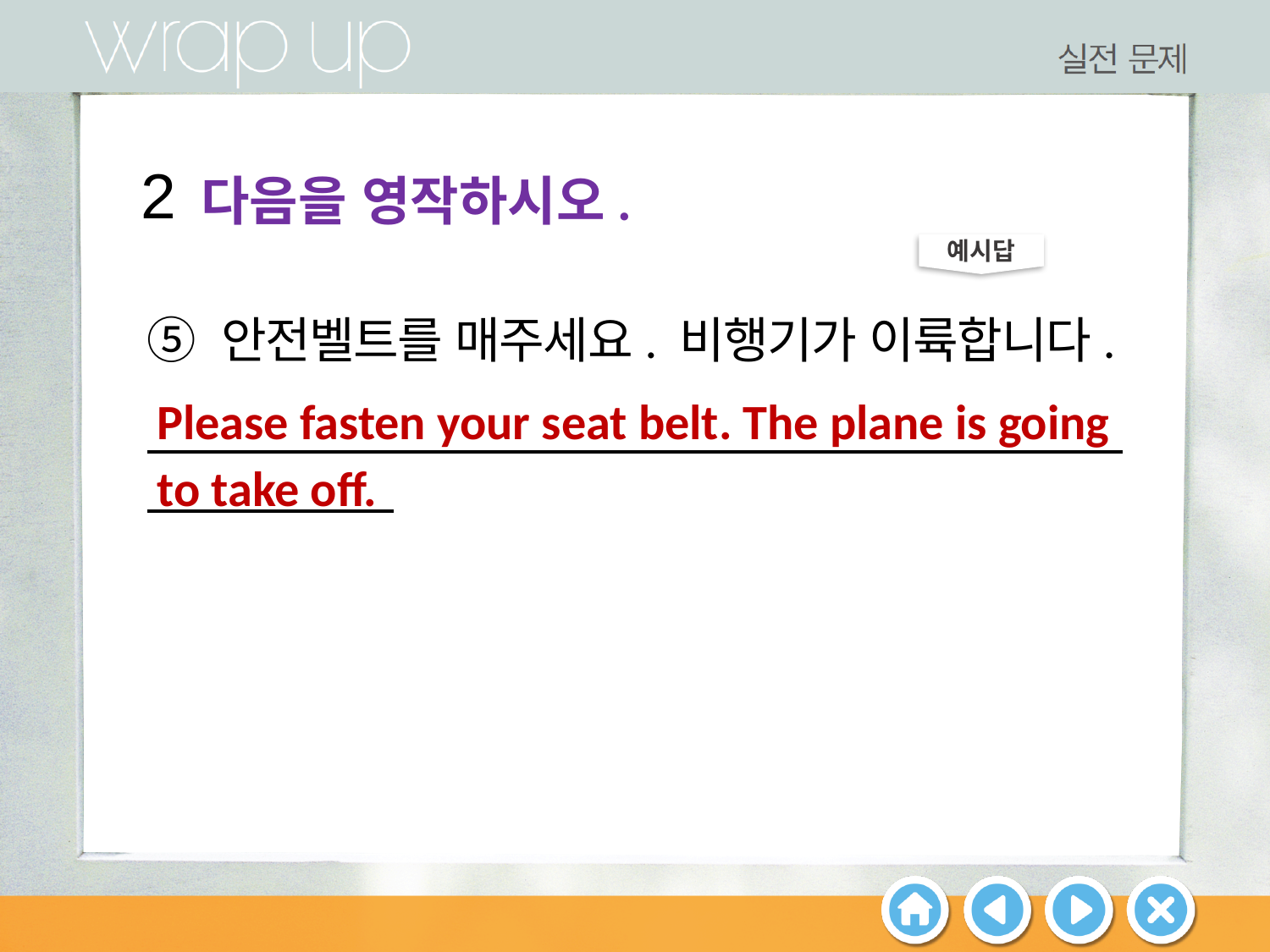

2
다음을 영작하시오.
예시답
⑤ 안전벨트를 매주세요. 비행기가 이륙합니다.
                                                                                       .
                      .
Please fasten your seat belt. The plane is going to take off.